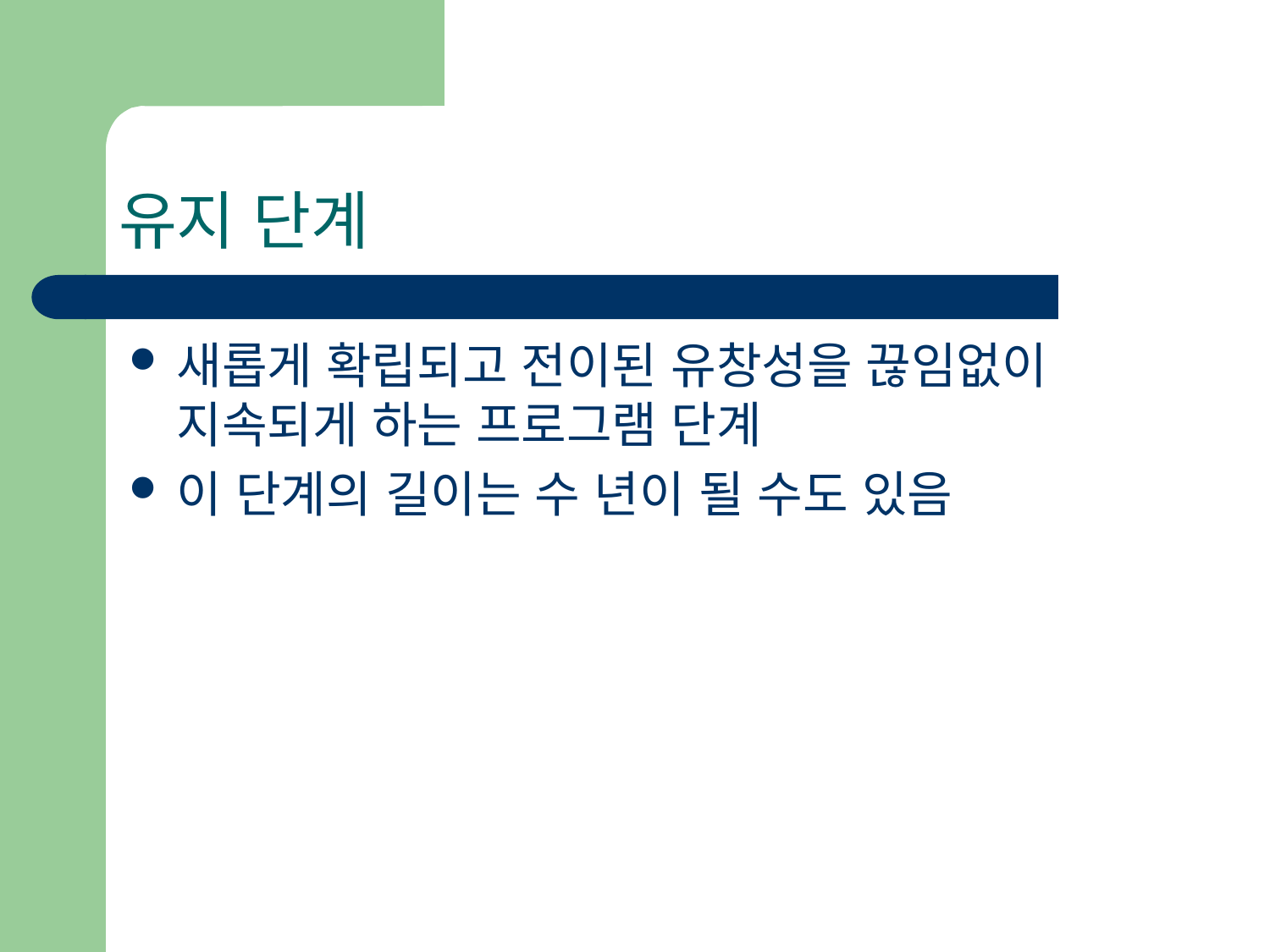

# 유지 단계
새롭게 확립되고 전이된 유창성을 끊임없이 지속되게 하는 프로그램 단계
이 단계의 길이는 수 년이 될 수도 있음